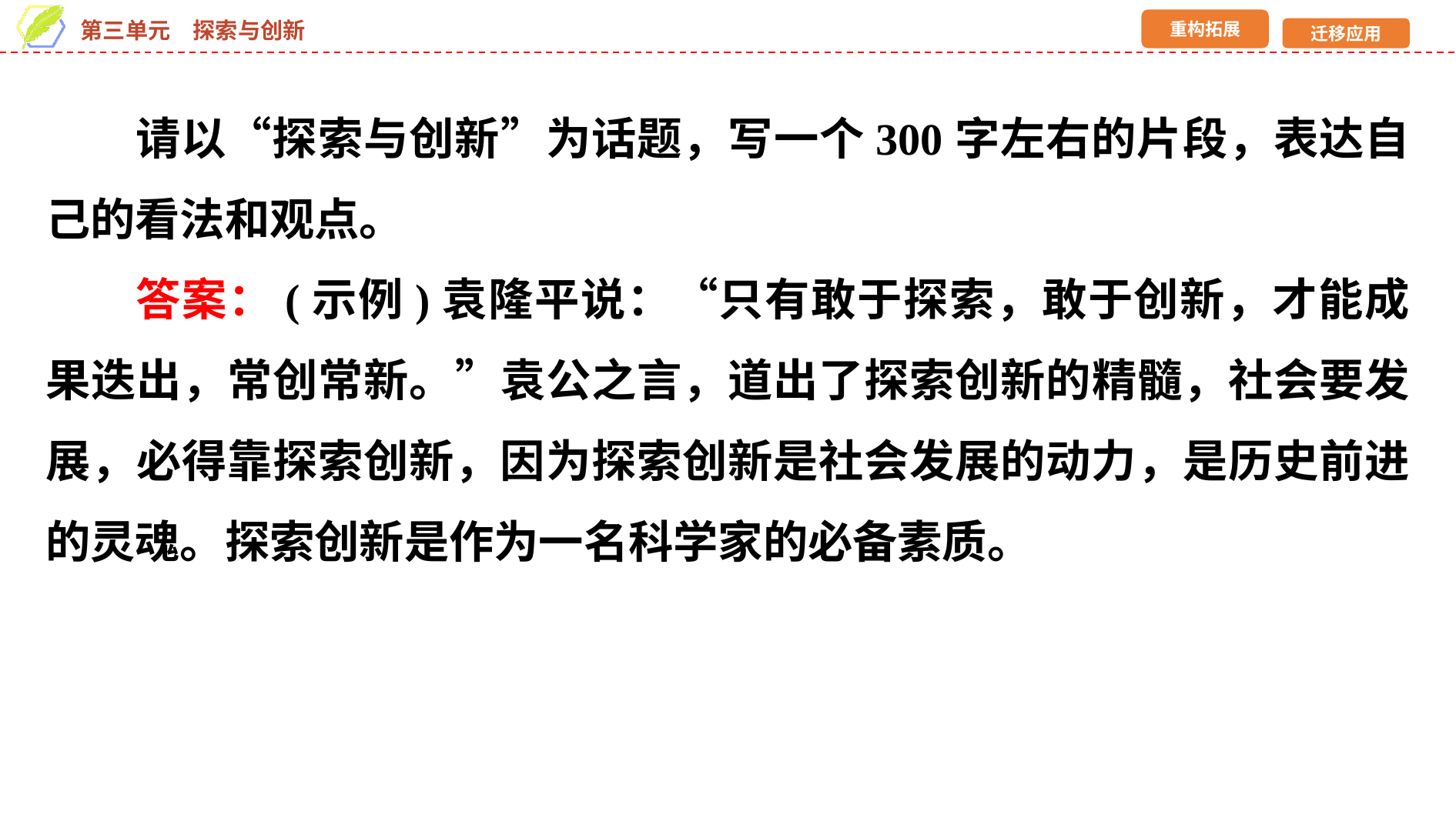

请以“探索与创新”为话题，写一个300字左右的片段，表达自己的看法和观点。
答案：(示例)袁隆平说：“只有敢于探索，敢于创新，才能成果迭出，常创常新。”袁公之言，道出了探索创新的精髓，社会要发展，必得靠探索创新，因为探索创新是社会发展的动力，是历史前进的灵魂。探索创新是作为一名科学家的必备素质。